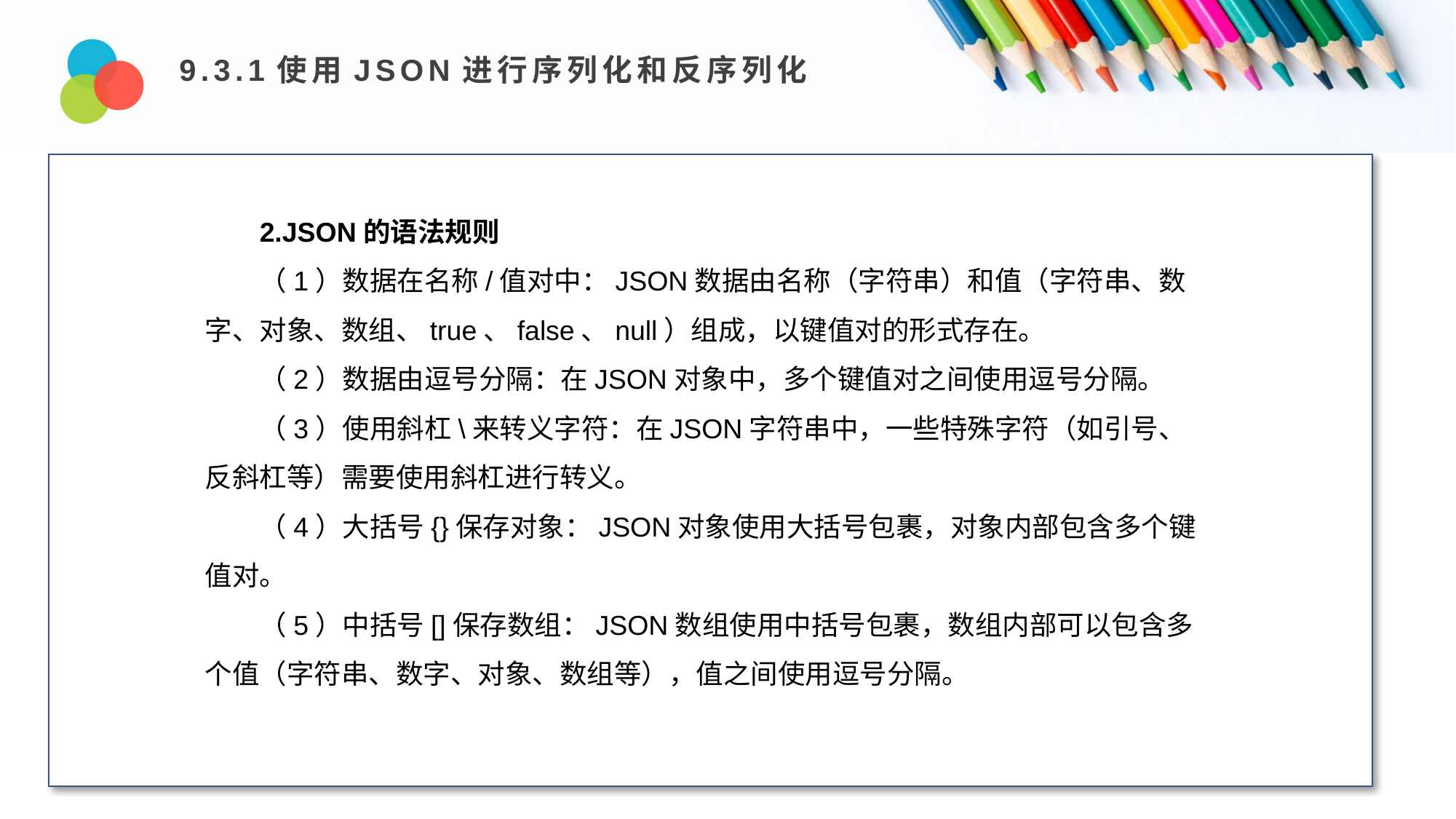

9.3.1使用JSON进行序列化和反序列化
Design and Production
2.JSON的语法规则
（1）数据在名称/值对中：JSON数据由名称（字符串）和值（字符串、数字、对象、数组、true、false、null）组成，以键值对的形式存在。
（2）数据由逗号分隔：在JSON对象中，多个键值对之间使用逗号分隔。
（3）使用斜杠\来转义字符：在JSON字符串中，一些特殊字符（如引号、反斜杠等）需要使用斜杠进行转义。
（4）大括号{}保存对象：JSON对象使用大括号包裹，对象内部包含多个键值对。
（5）中括号[]保存数组：JSON数组使用中括号包裹，数组内部可以包含多个值（字符串、数字、对象、数组等），值之间使用逗号分隔。